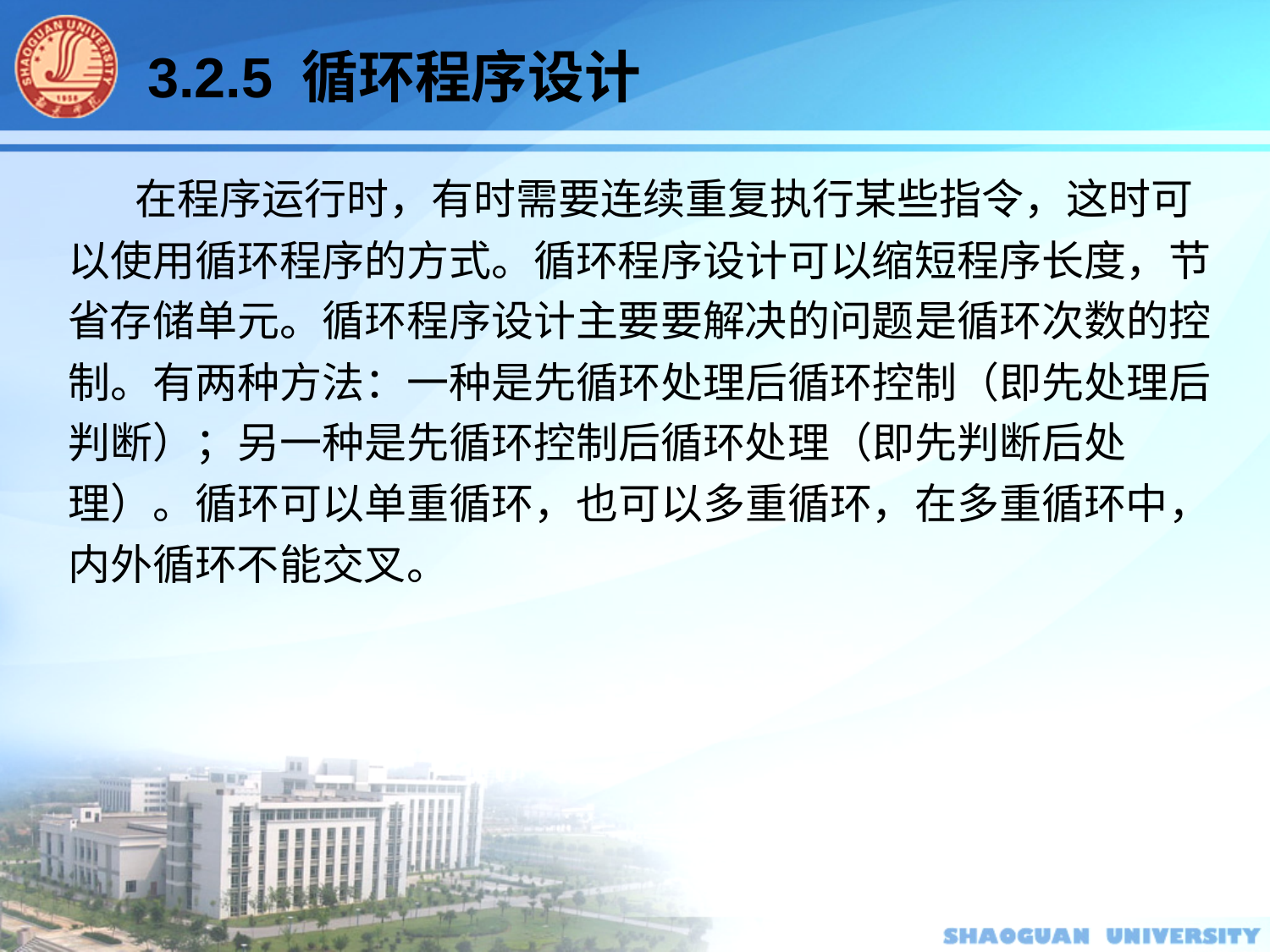

3.2.5 循环程序设计
      在程序运行时，有时需要连续重复执行某些指令，这时可以使用循环程序的方式。循环程序设计可以缩短程序长度，节省存储单元。循环程序设计主要要解决的问题是循环次数的控制。有两种方法：一种是先循环处理后循环控制（即先处理后判断）；另一种是先循环控制后循环处理（即先判断后处理）。循环可以单重循环，也可以多重循环，在多重循环中，内外循环不能交叉。